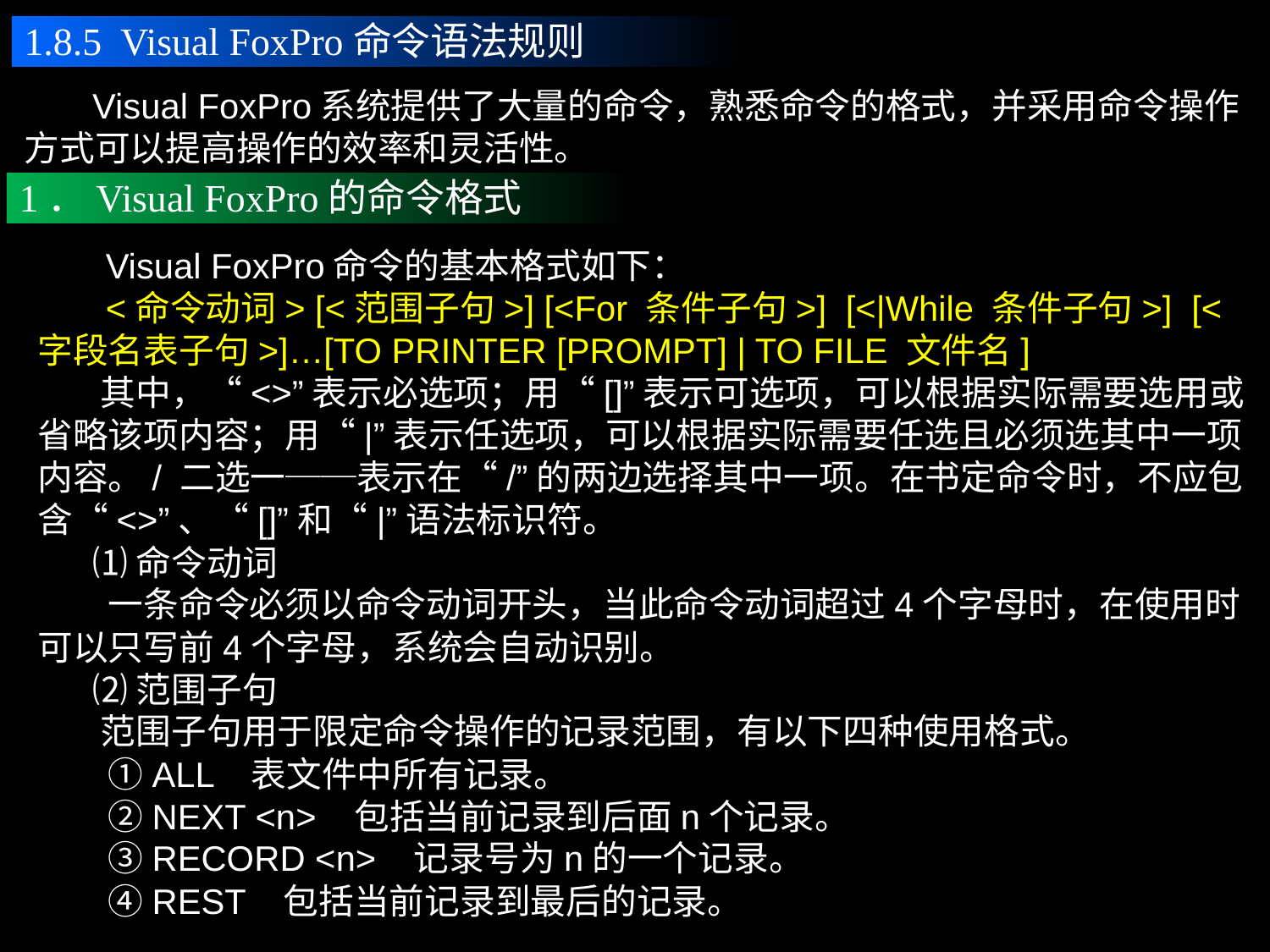

1.8.5  Visual FoxPro命令语法规则

       Visual FoxPro系统提供了大量的命令，熟悉命令的格式，并采用命令操作方式可以提高操作的效率和灵活性。
1．Visual FoxPro的命令格式
       Visual FoxPro命令的基本格式如下：
       <命令动词> [<范围子句>] [<For 条件子句>]  [<|While 条件子句>]  [<字段名表子句>]…[TO PRINTER [PROMPT] | TO FILE 文件名]
       其中，“<>”表示必选项；用“[]”表示可选项，可以根据实际需要选用或省略该项内容；用“|”表示任选项，可以根据实际需要任选且必须选其中一项内容。/ 二选一──表示在“/”的两边选择其中一项。在书定命令时，不应包含“<>”、“[]”和“|”语法标识符。
       ⑴命令动词
　　一条命令必须以命令动词开头，当此命令动词超过4个字母时，在使用时可以只写前4个字母，系统会自动识别。
       ⑵范围子句
       范围子句用于限定命令操作的记录范围，有以下四种使用格式。
　　①ALL   表文件中所有记录。
　　②NEXT <n>   包括当前记录到后面n个记录。
　　③RECORD <n>   记录号为n的一个记录。
　　④REST   包括当前记录到最后的记录。